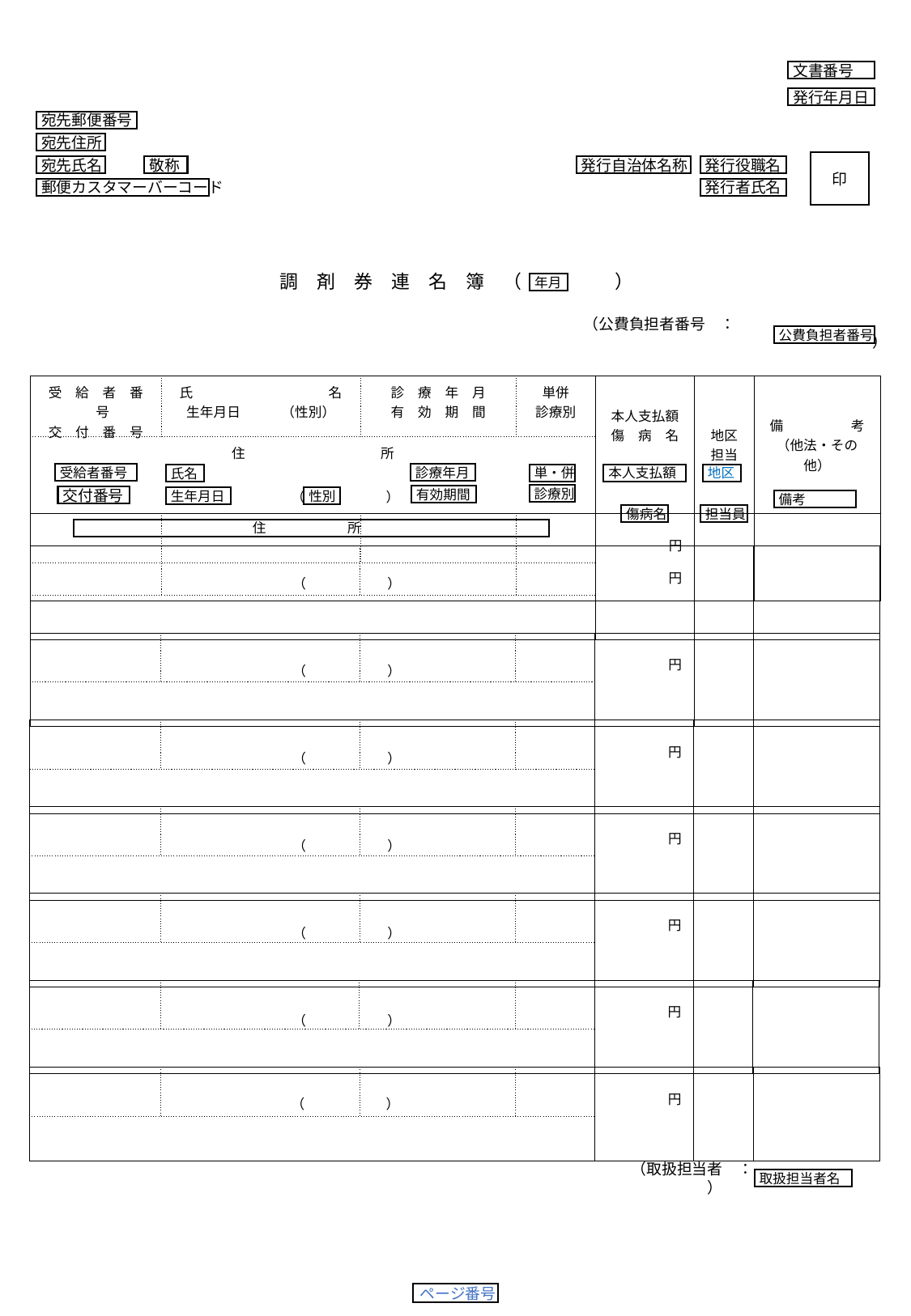

文書番号
発行年月日
宛先郵便番号
宛先住所
印
発行自治体名称
発行役職名
発行者氏名
宛先氏名
敬称
郵便カスタマーバーコード
調　剤　券　連　名　簿　（　　　　　）

年月
（公費負担者番号　：　　　　　　　　　　　）

公費負担者番号
| 受　給　者　番　号 交　付　番　号 | 氏　　　　　　　　　　名 生年月日　　　（性別） | 診　療　年　月 有　効　期　間 | 単併 診療別 | 本人支払額傷　病　名 | 地区担当 | 備　　　　　考 （他法・その他） |
| --- | --- | --- | --- | --- | --- | --- |
| 住　　　　　　　　　　所 |  |  |  |  |  |  |
|  |  |  |  | 円 |  |  |
|  |  |  |  |  |  |  |
診療年月
受給者番号
単・併
本人支払額
地区
氏名
診療別
有効期間
交付番号
性別
生年月日
（　　　　　　）
備考
傷病名
担当員
　　　　　　　　　　　　　住　　　　　　所
|  |  |  |  | 円 |  |  |
| --- | --- | --- | --- | --- | --- | --- |
|  |  |  |  |  |  |  |
（　　　　　　）
|  |  |  |  | 円 |  |  |
| --- | --- | --- | --- | --- | --- | --- |
|  |  |  |  |  |  |  |
（　　　　　　）
|  |  |  |  | 円 |  |  |
| --- | --- | --- | --- | --- | --- | --- |
|  |  |  |  |  |  |  |
（　　　　　　）
|  |  |  |  | 円 |  |  |
| --- | --- | --- | --- | --- | --- | --- |
|  |  |  |  |  |  |  |
（　　　　　　）
|  |  |  |  | 円 |  |  |
| --- | --- | --- | --- | --- | --- | --- |
|  |  |  |  |  |  |  |
（　　　　　　）
|  |  |  |  | 円 |  |  |
| --- | --- | --- | --- | --- | --- | --- |
|  |  |  |  |  |  |  |
（　　　　　　）
|  |  |  |  | 円 |  |  |
| --- | --- | --- | --- | --- | --- | --- |
|  |  |  |  |  |  |  |
（　　　　　　）
（取扱担当者　：　　　　　　　　　　　　　　）
取扱担当者名
ページ番号